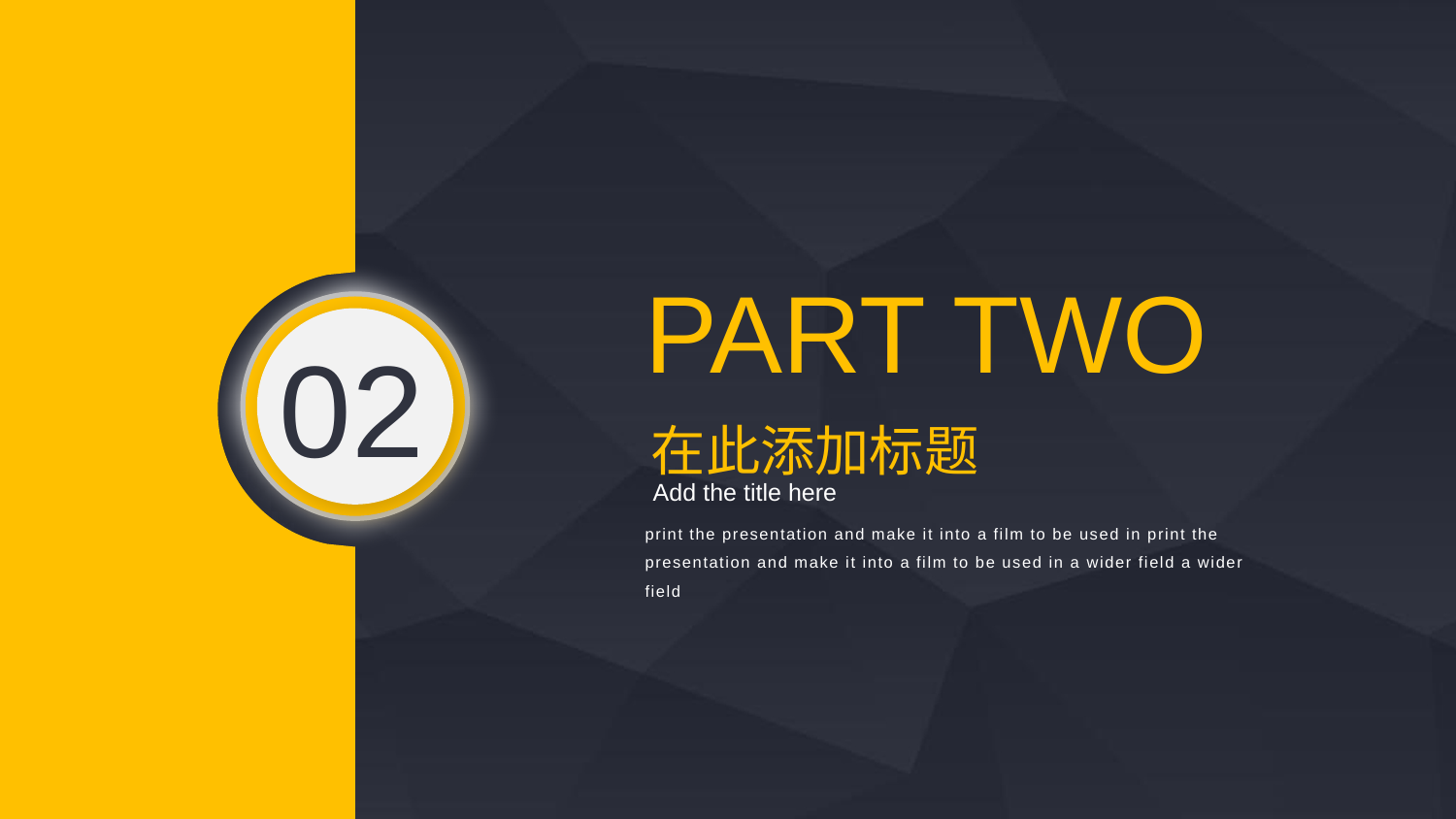

PART TWO
02
在此添加标题
Add the title here
print the presentation and make it into a film to be used in print the presentation and make it into a film to be used in a wider field a wider field